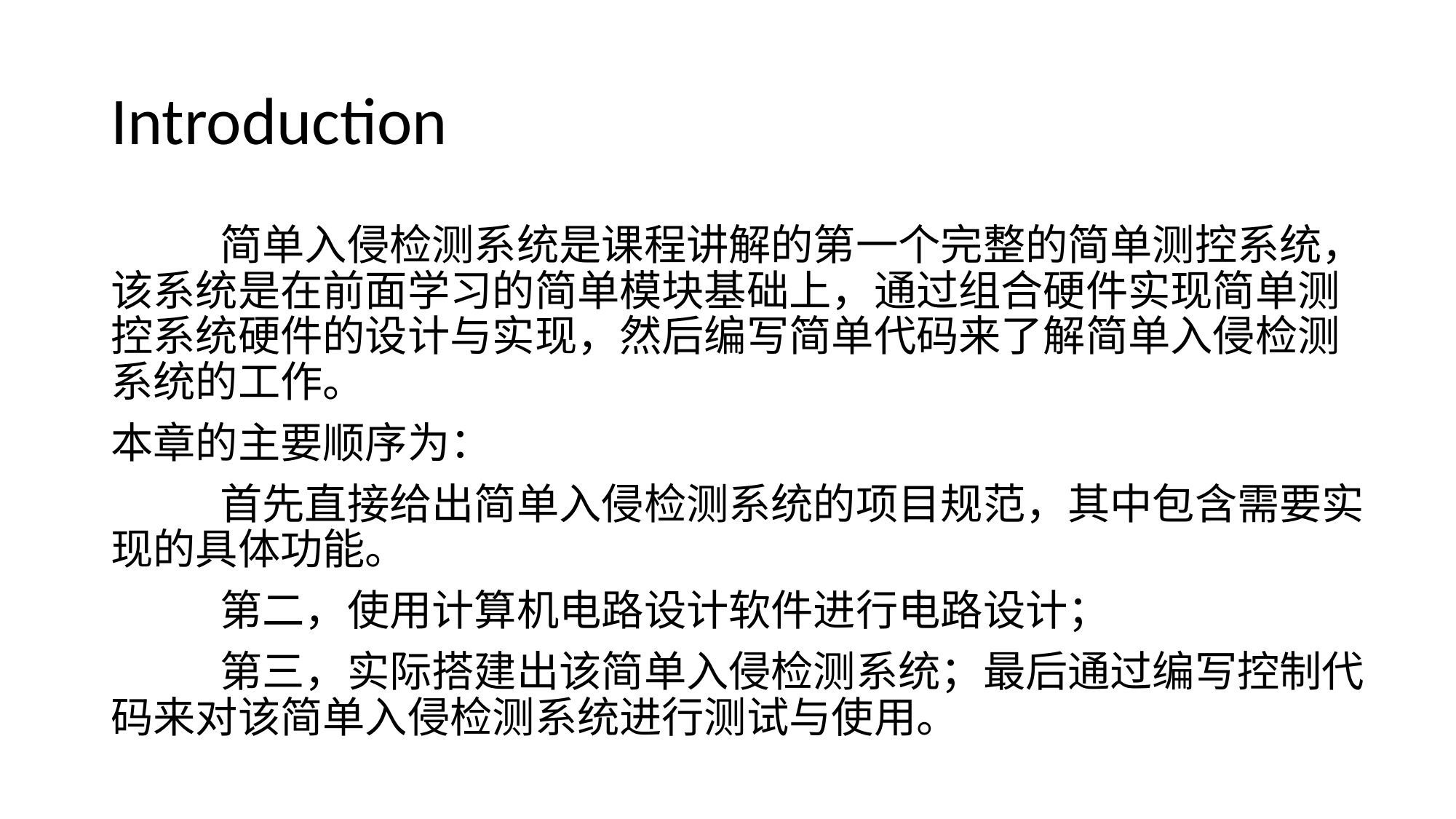

# Introduction
	简单入侵检测系统是课程讲解的第一个完整的简单测控系统，该系统是在前面学习的简单模块基础上，通过组合硬件实现简单测控系统硬件的设计与实现，然后编写简单代码来了解简单入侵检测系统的工作。
本章的主要顺序为：
	首先直接给出简单入侵检测系统的项目规范，其中包含需要实现的具体功能。
	第二，使用计算机电路设计软件进行电路设计；
	第三，实际搭建出该简单入侵检测系统；最后通过编写控制代码来对该简单入侵检测系统进行测试与使用。